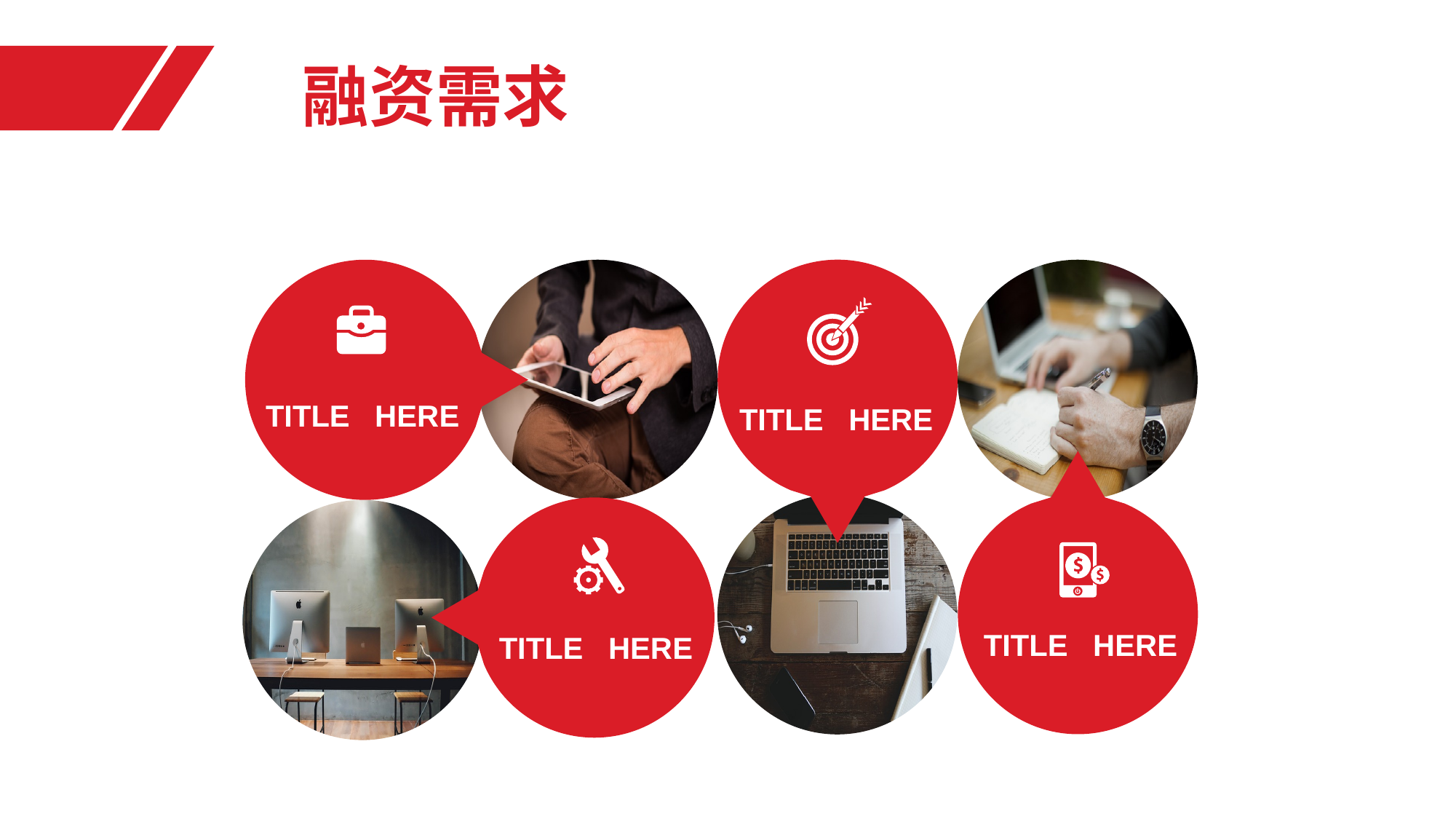

融资需求

TITLE   HERE
TITLE   HERE

TITLE   HERE
TITLE   HERE